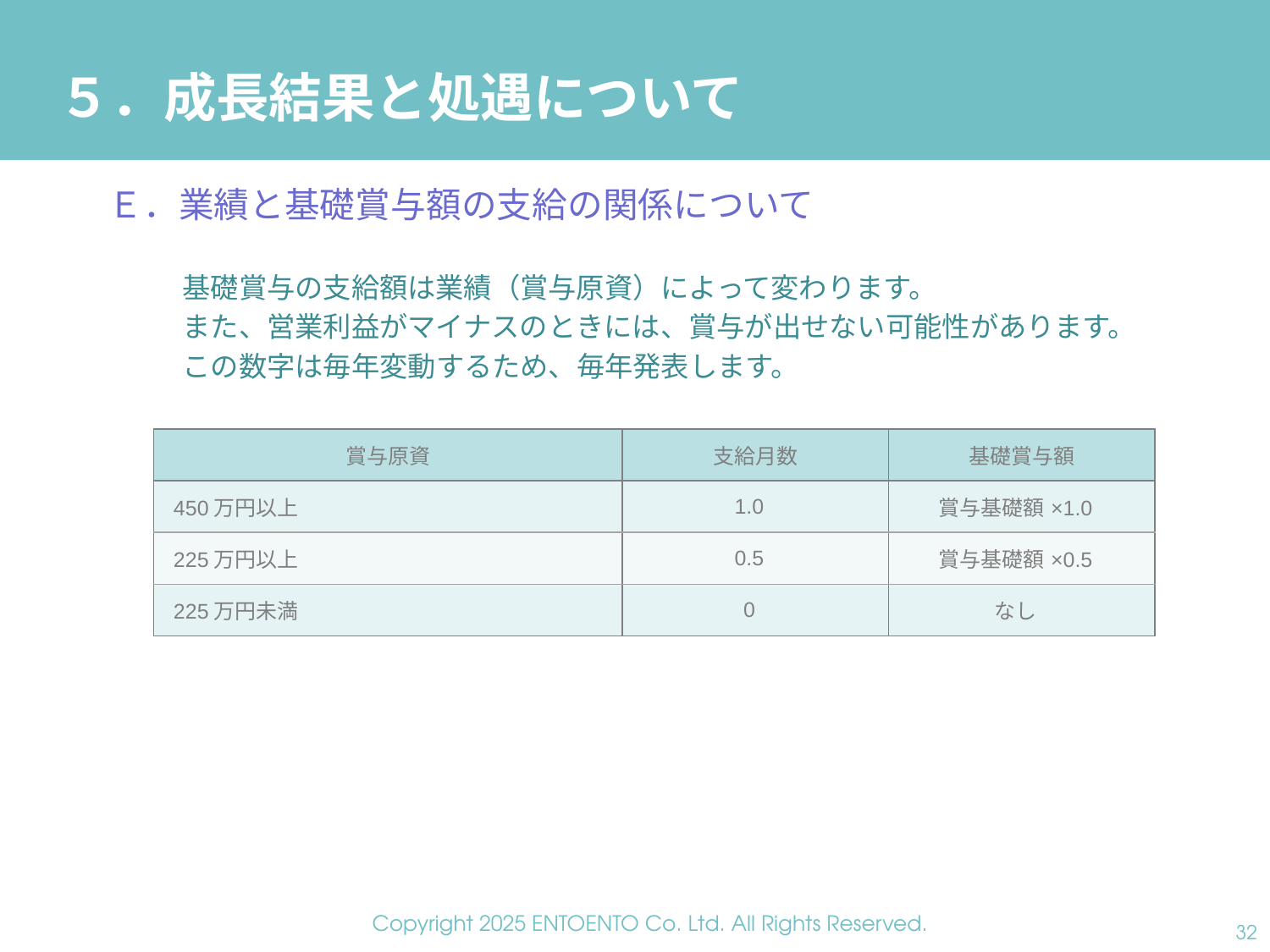

# ５．成長結果と処遇について
Ｅ．業績と基礎賞与額の支給の関係について

基礎賞与の支給額は業績（賞与原資）によって変わります。
また、営業利益がマイナスのときには、賞与が出せない可能性があります。
この数字は毎年変動するため、毎年発表します。
| 賞与原資 | 支給月数 | 基礎賞与額 |
| --- | --- | --- |
| 450万円以上 | 1.0 | 賞与基礎額×1.0 |
| 225万円以上 | 0.5 | 賞与基礎額×0.5 |
| 225万円未満 | 0 | なし |
Copyright 2025 ENTOENTO Co. Ltd. All Rights Reserved.
32